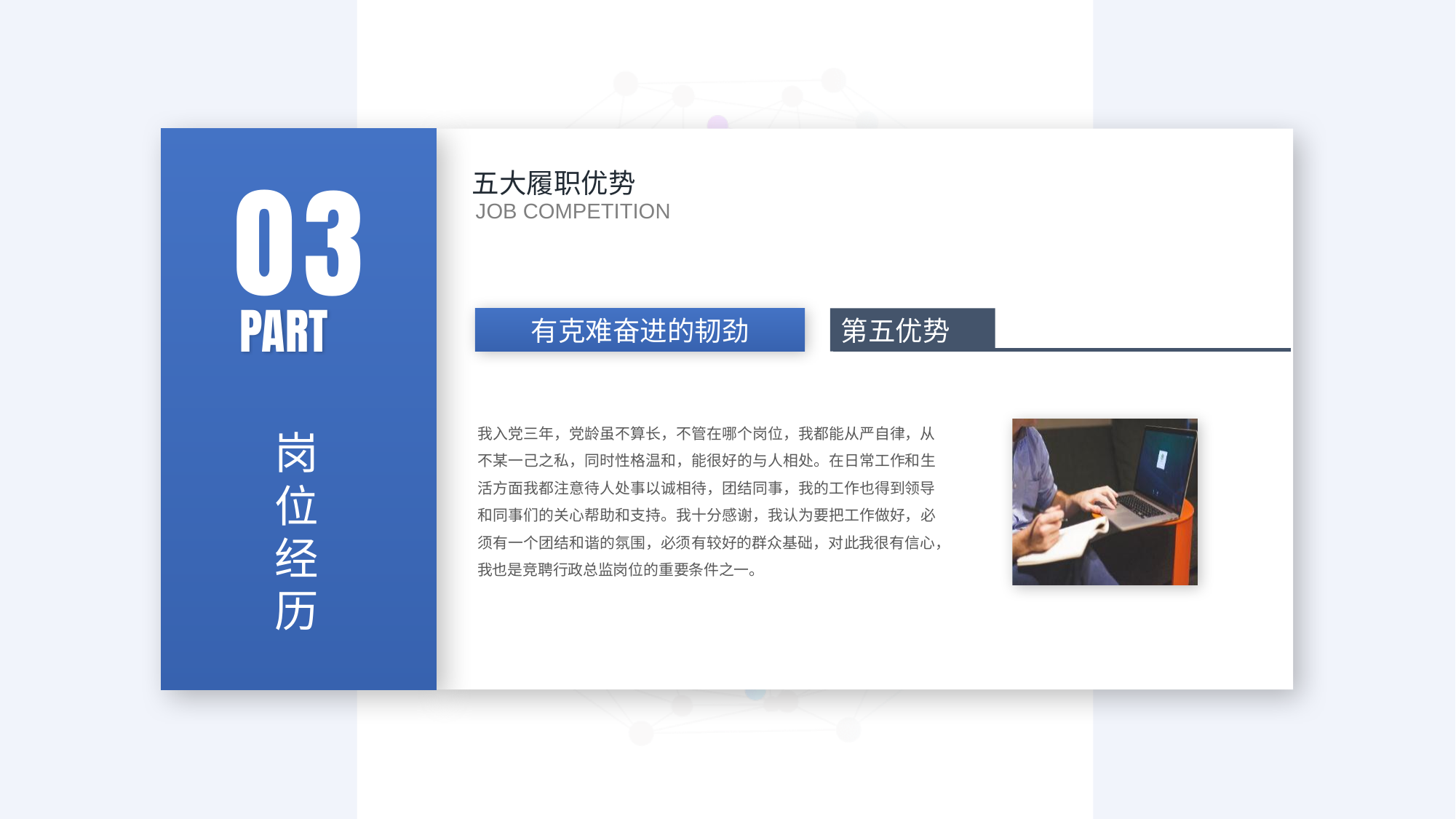

五大履职优势
JOB COMPETITION
有克难奋进的韧劲
第五优势
我入党三年，党龄虽不算长，不管在哪个岗位，我都能从严自律，从不某一己之私，同时性格温和，能很好的与人相处。在日常工作和生活方面我都注意待人处事以诚相待，团结同事，我的工作也得到领导和同事们的关心帮助和支持。我十分感谢，我认为要把工作做好，必须有一个团结和谐的氛围，必须有较好的群众基础，对此我很有信心，我也是竞聘行政总监岗位的重要条件之一。